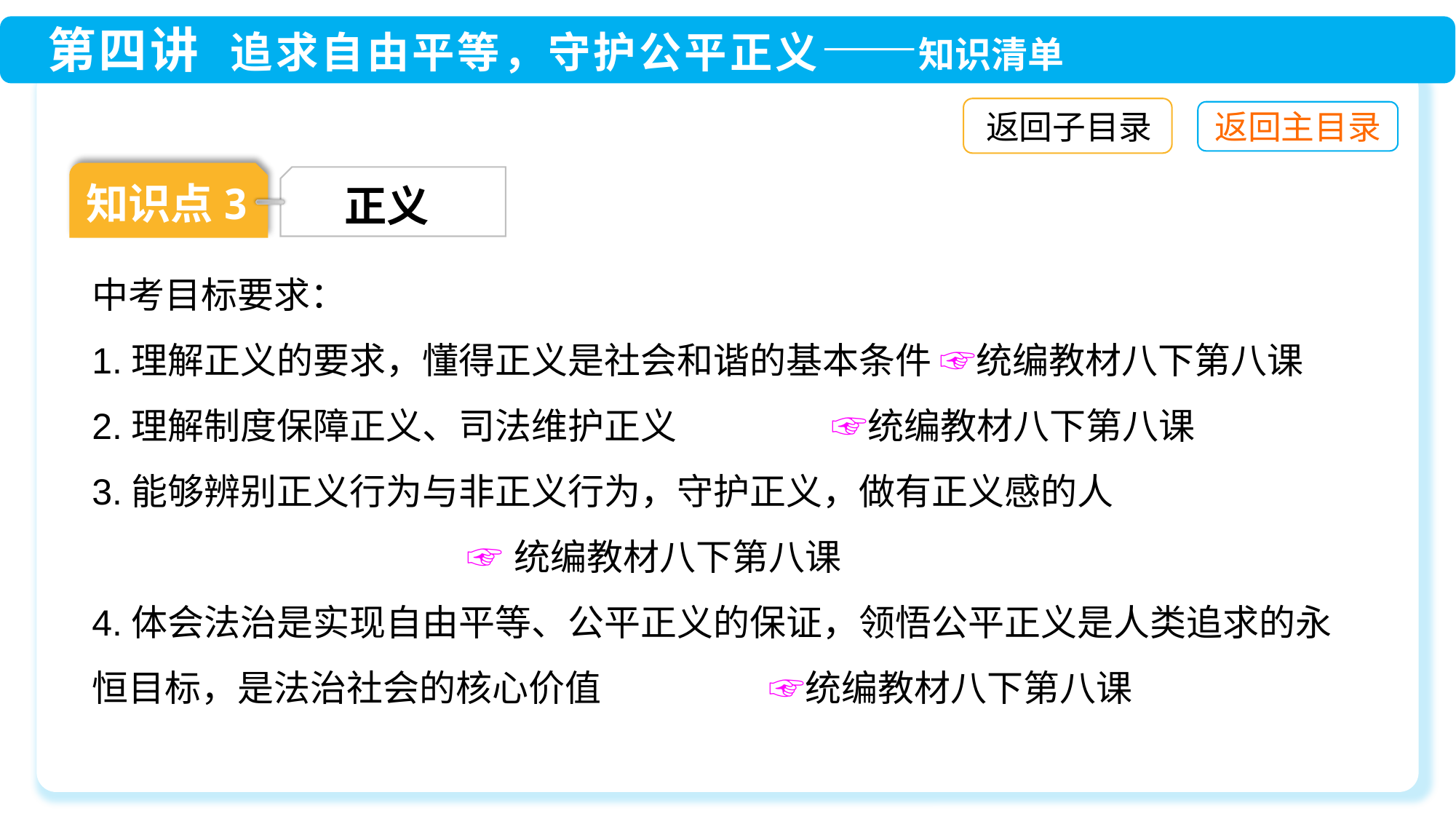

返回子目录
知识点3
正义

中考目标要求：
1.理解正义的要求，懂得正义是社会和谐的基本条件 ☞统编教材八下第八课
2.理解制度保障正义、司法维护正义　　          ☞统编教材八下第八课
3.能够辨别正义行为与非正义行为，守护正义，做有正义感的人
                                              ☞统编教材八下第八课
4.体会法治是实现自由平等、公平正义的保证，领悟公平正义是人类追求的永恒目标，是法治社会的核心价值	                ☞统编教材八下第八课